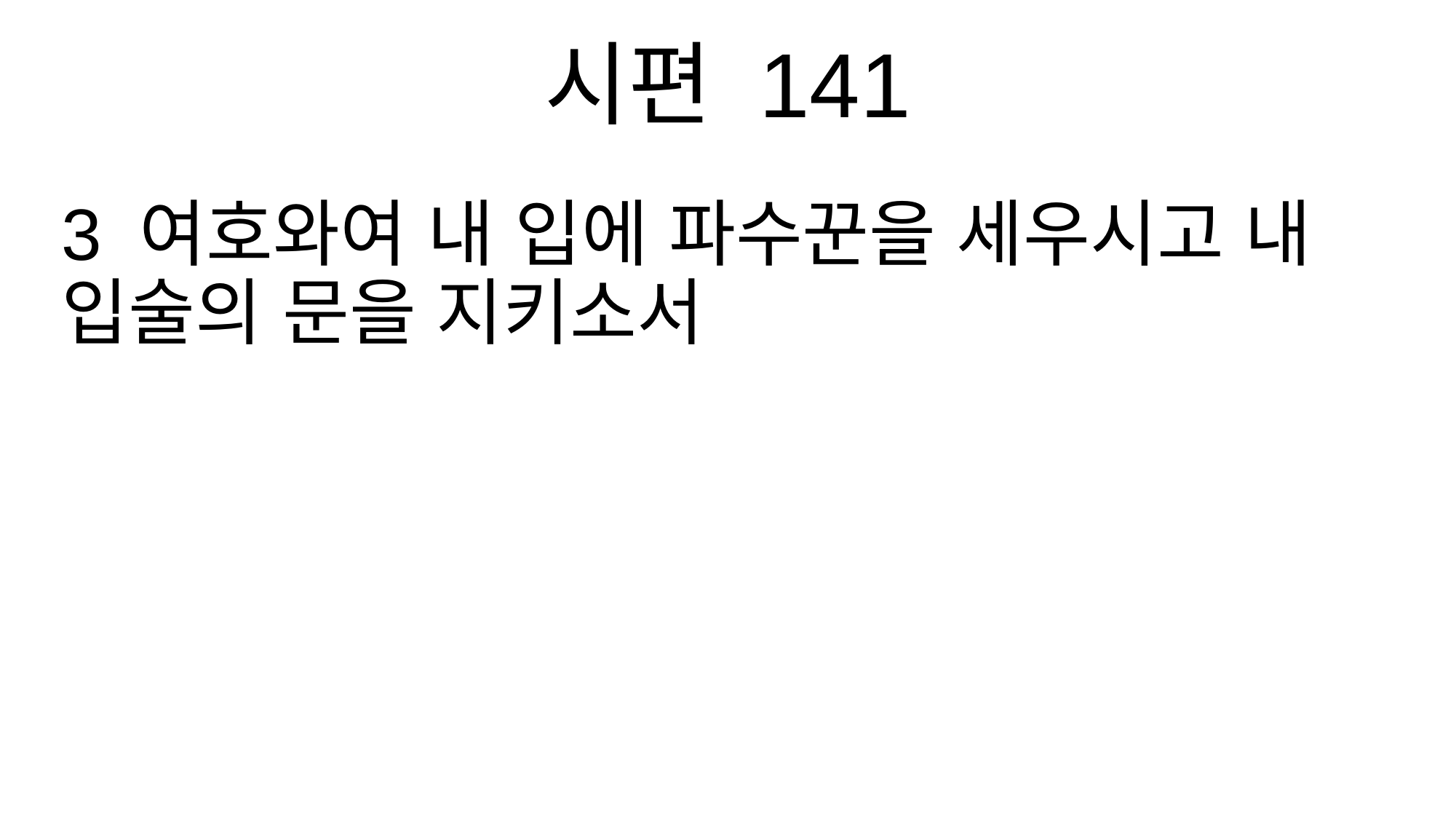

시편 141
3 여호와여 내 입에 파수꾼을 세우시고 내 입술의 문을 지키소서